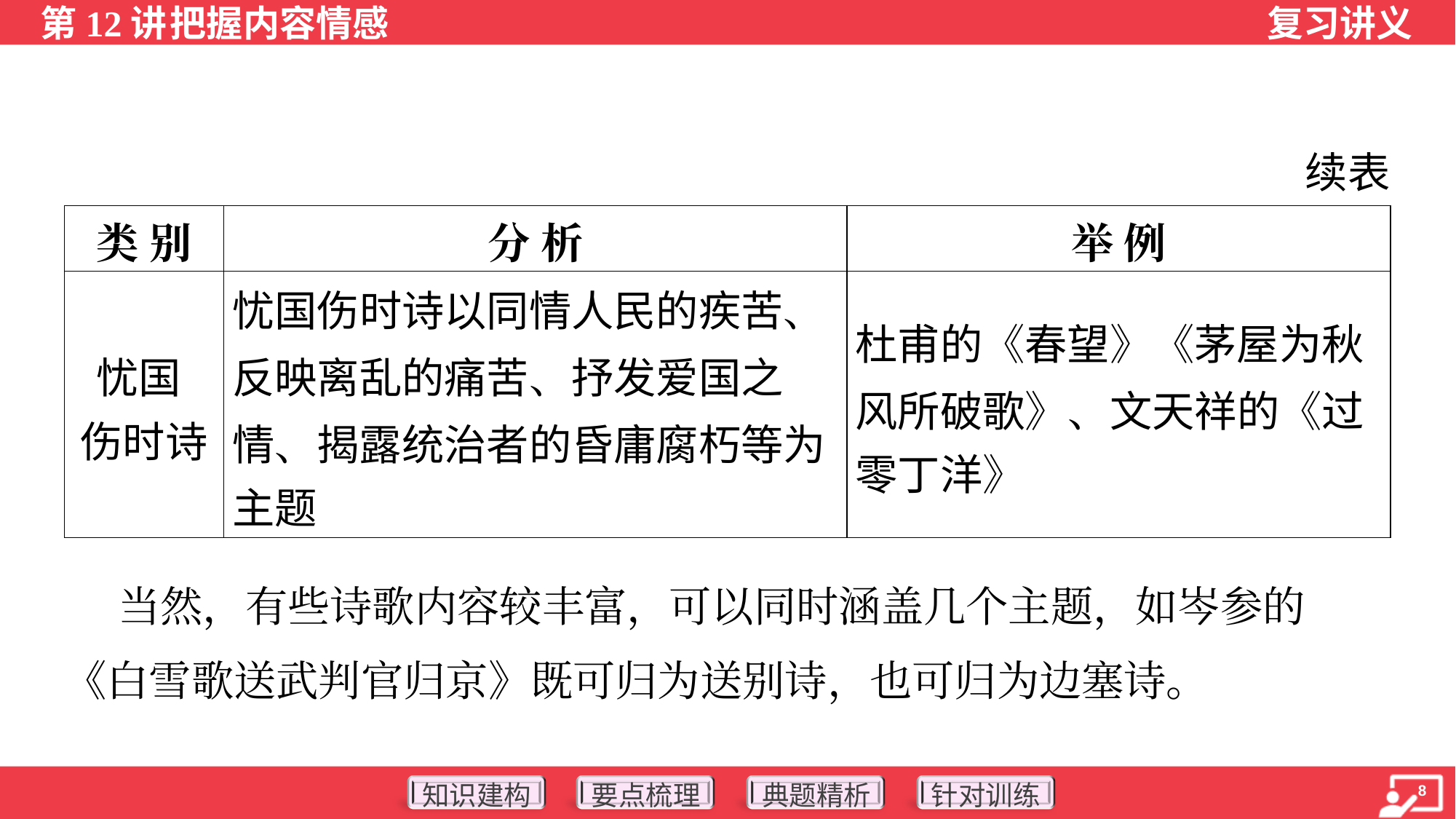

续表
| 类 别 | 分 析 | 举 例 |
| --- | --- | --- |
| 忧国 伤时诗 | 忧国伤时诗以同情人民的疾苦、 反映离乱的痛苦、抒发爱国之 情、揭露统治者的昏庸腐朽等为 主题 | 杜甫的《春望》《茅屋为秋 风所破歌》、文天祥的《过 零丁洋》 |
    当然，有些诗歌内容较丰富，可以同时涵盖几个主题，如岑参的
《白雪歌送武判官归京》既可归为送别诗，也可归为边塞诗。